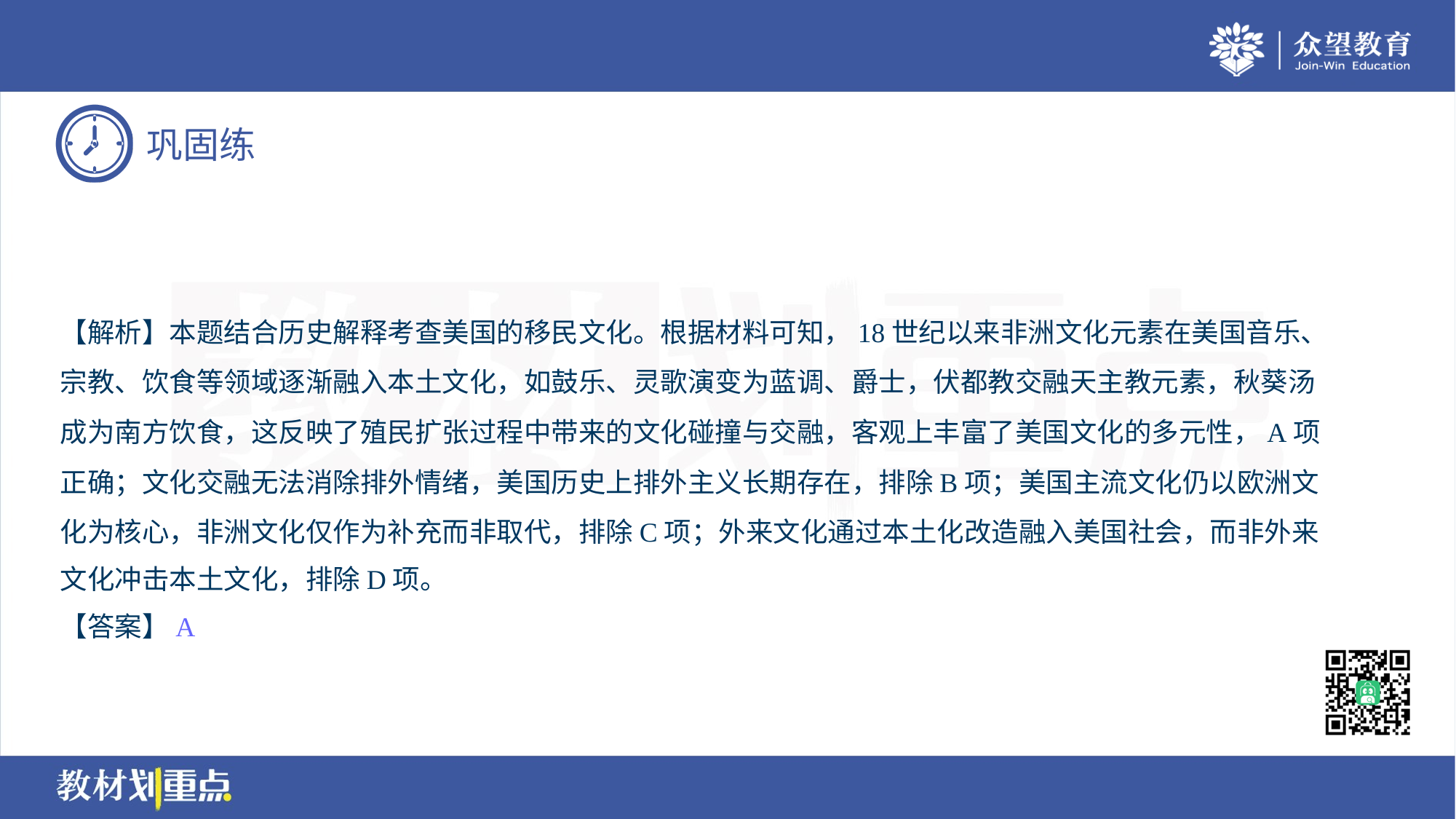

【解析】本题结合历史解释考查美国的移民文化。根据材料可知，18世纪以来非洲文化元素在美国音乐、
宗教、饮食等领域逐渐融入本土文化，如鼓乐、灵歌演变为蓝调、爵士，伏都教交融天主教元素，秋葵汤
成为南方饮食，这反映了殖民扩张过程中带来的文化碰撞与交融，客观上丰富了美国文化的多元性，A项
正确；文化交融无法消除排外情绪，美国历史上排外主义长期存在，排除B项；美国主流文化仍以欧洲文
化为核心，非洲文化仅作为补充而非取代，排除C项；外来文化通过本土化改造融入美国社会，而非外来
文化冲击本土文化，排除D项。
【答案】A